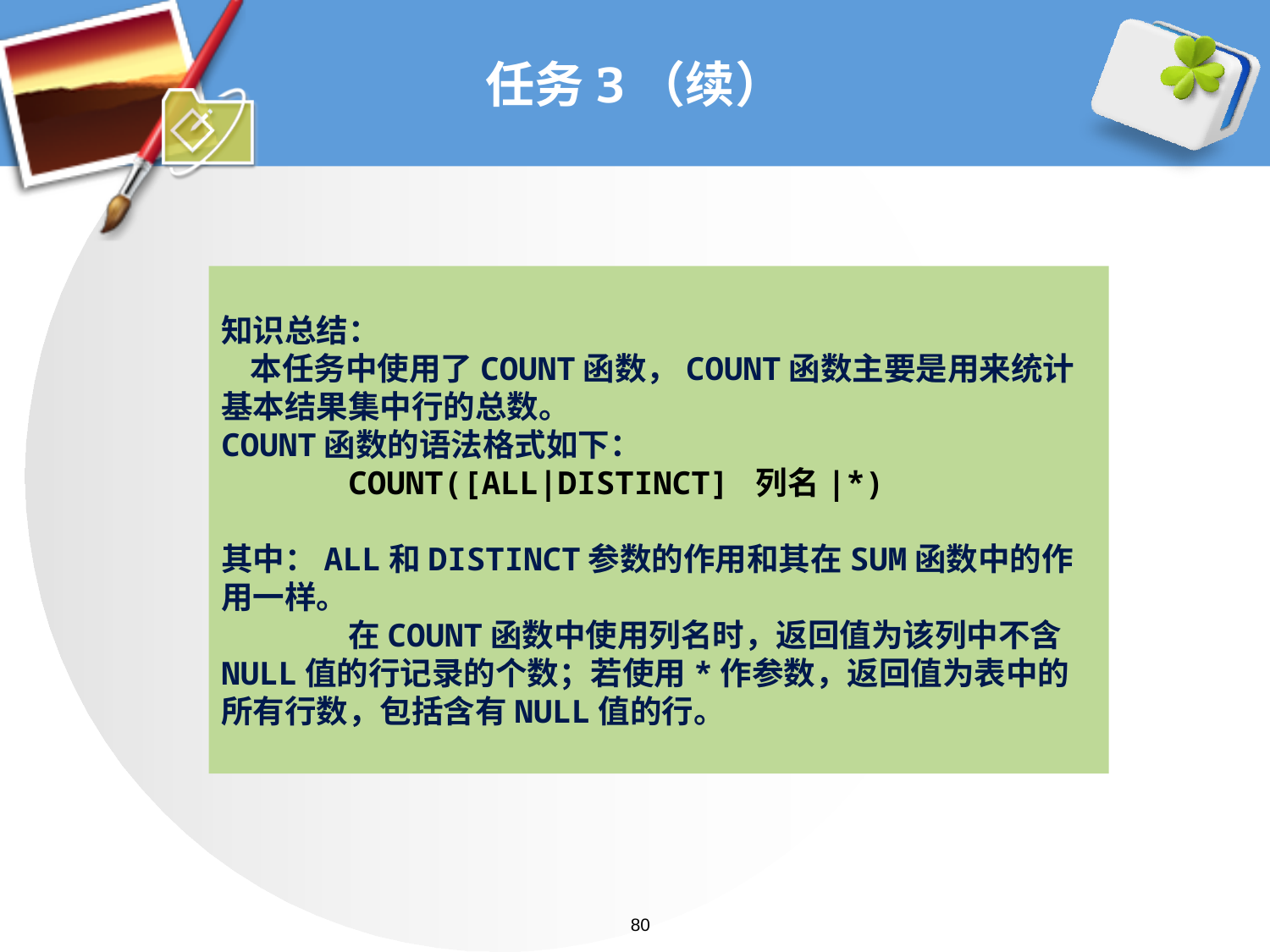

# 任务3（续）

知识总结：
   本任务中使用了COUNT函数，COUNT函数主要是用来统计基本结果集中行的总数。
COUNT函数的语法格式如下：
	COUNT([ALL|DISTINCT] 列名|*)

其中：ALL和DISTINCT参数的作用和其在SUM函数中的作用一样。
      	在COUNT函数中使用列名时，返回值为该列中不含NULL值的行记录的个数；若使用*作参数，返回值为表中的所有行数，包括含有NULL值的行。

80